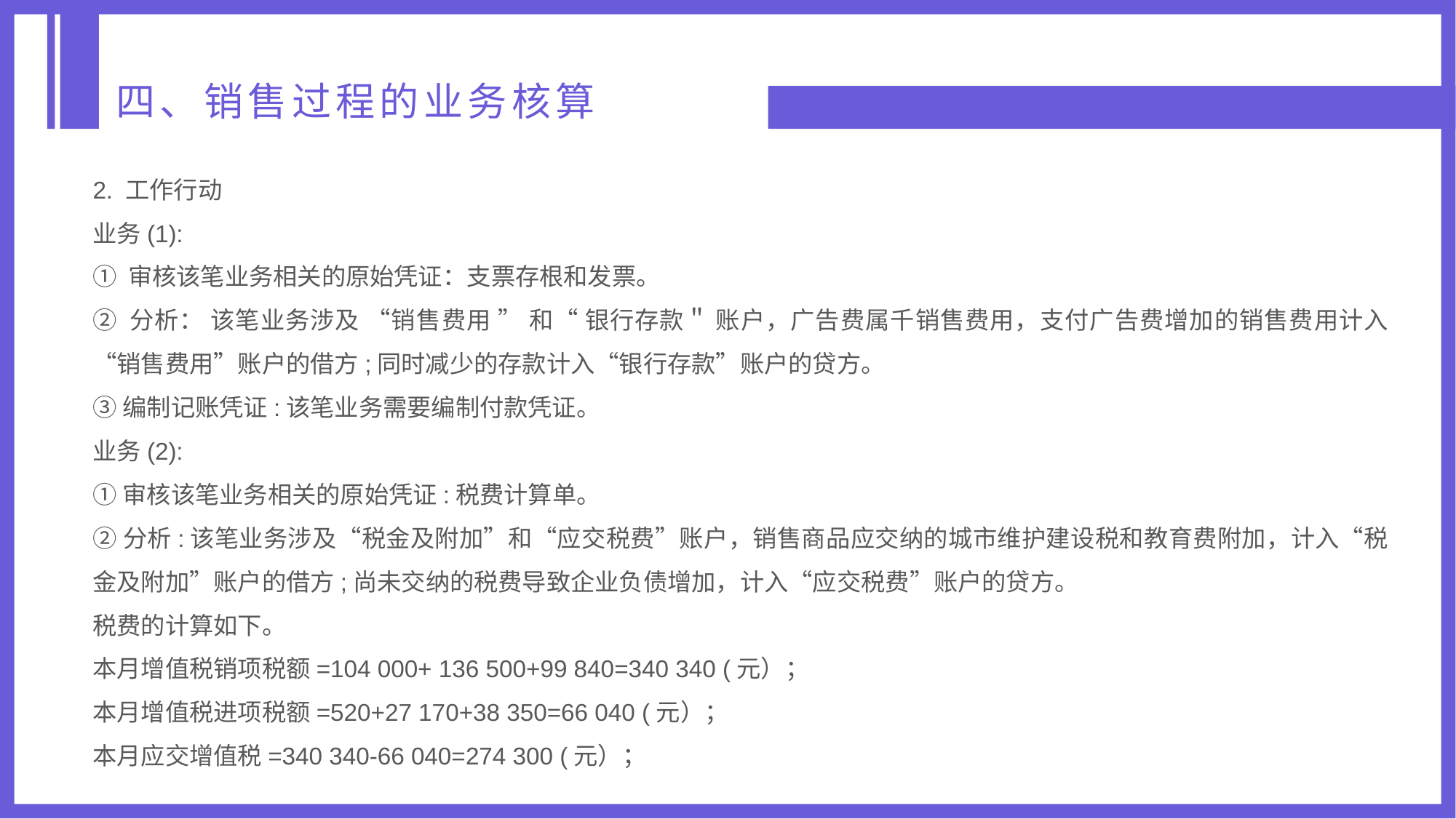

四、销售过程的业务核算
2. 工作行动
业务(1):
① 审核该笔业务相关的原始凭证：支票存根和发票。
② 分析： 该笔业务涉及 “销售费用 ” 和“ 银行存款＂ 账户，广告费属千销售费用，支付广告费增加的销售费用计入“销售费用”账户的借方;同时减少的存款计入“银行存款”账户的贷方。
③编制记账凭证:该笔业务需要编制付款凭证。
业务(2):
①审核该笔业务相关的原始凭证:税费计算单。
②分析:该笔业务涉及“税金及附加”和“应交税费”账户，销售商品应交纳的城市维护建设税和教育费附加，计入“税金及附加”账户的借方;尚未交纳的税费导致企业负债增加，计入“应交税费”账户的贷方。
税费的计算如下。
本月增值税销项税额=104 000+ 136 500+99 840=340 340 (元）；
本月增值税进项税额=520+27 170+38 350=66 040 (元）；
本月应交增值税=340 340-66 040=274 300 (元）；